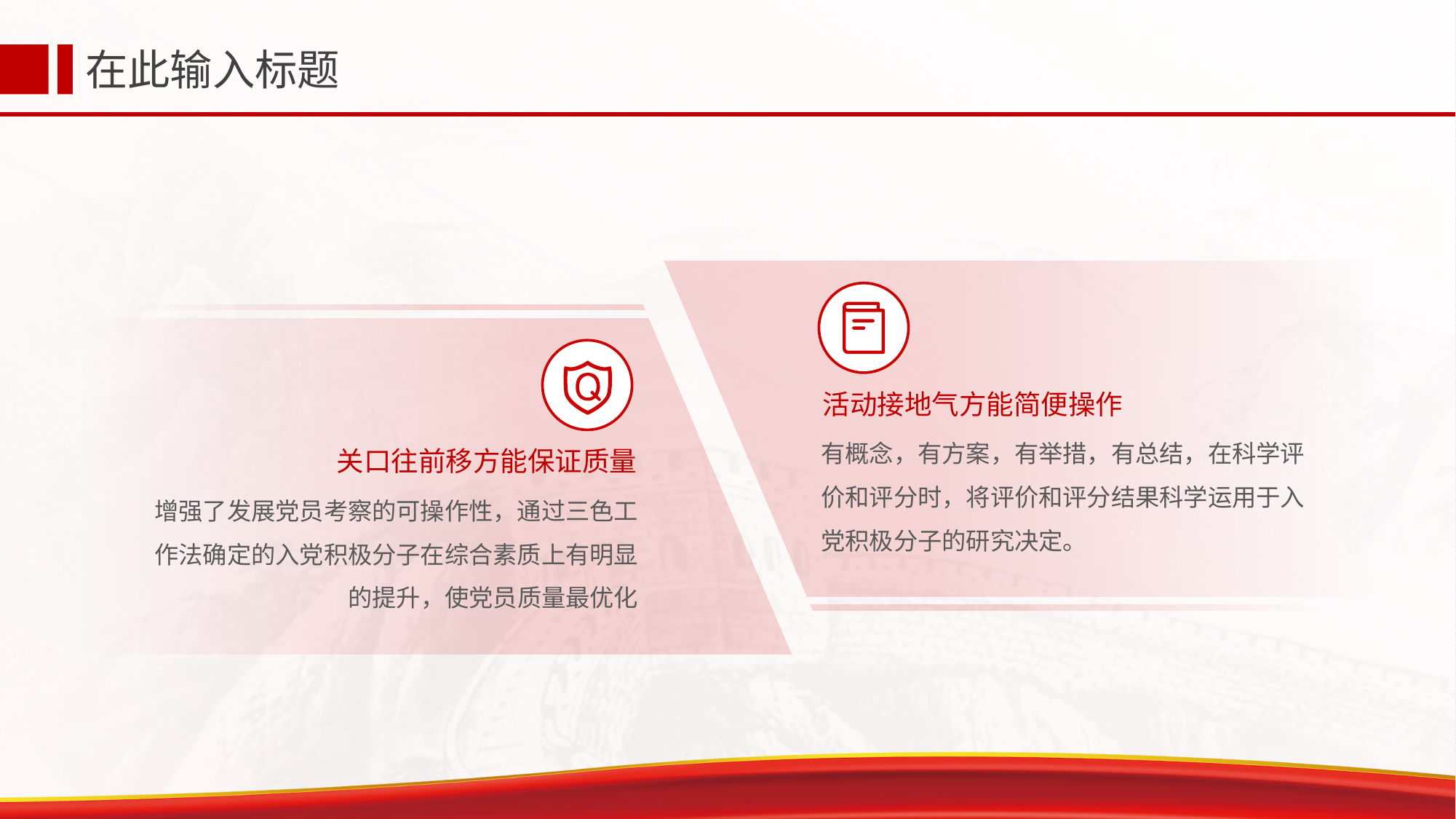

在此输入标题

活动接地气方能简便操作
有概念，有方案，有举措，有总结，在科学评价和评分时，将评价和评分结果科学运用于入党积极分子的研究决定。
关口往前移方能保证质量
增强了发展党员考察的可操作性，通过三色工作法确定的入党积极分子在综合素质上有明显的提升，使党员质量最优化